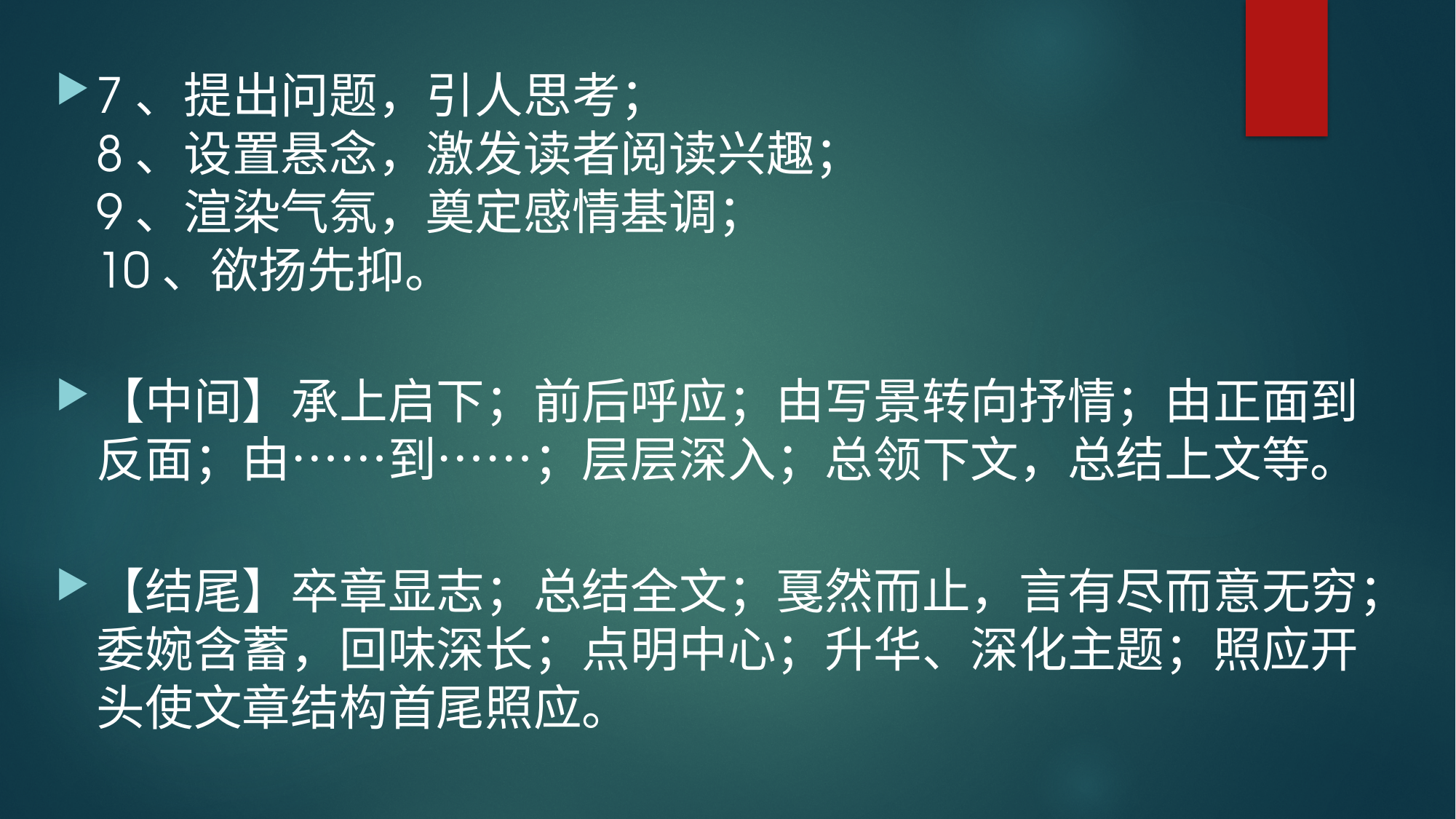

7、提出问题，引人思考；
8、设置悬念，激发读者阅读兴趣；
9、渲染气氛，奠定感情基调；
10、欲扬先抑。
【中间】承上启下；前后呼应；由写景转向抒情；由正面到反面；由……到……；层层深入；总领下文，总结上文等。
【结尾】卒章显志；总结全文；戛然而止，言有尽而意无穷；委婉含蓄，回味深长；点明中心；升华、深化主题；照应开头使文章结构首尾照应。